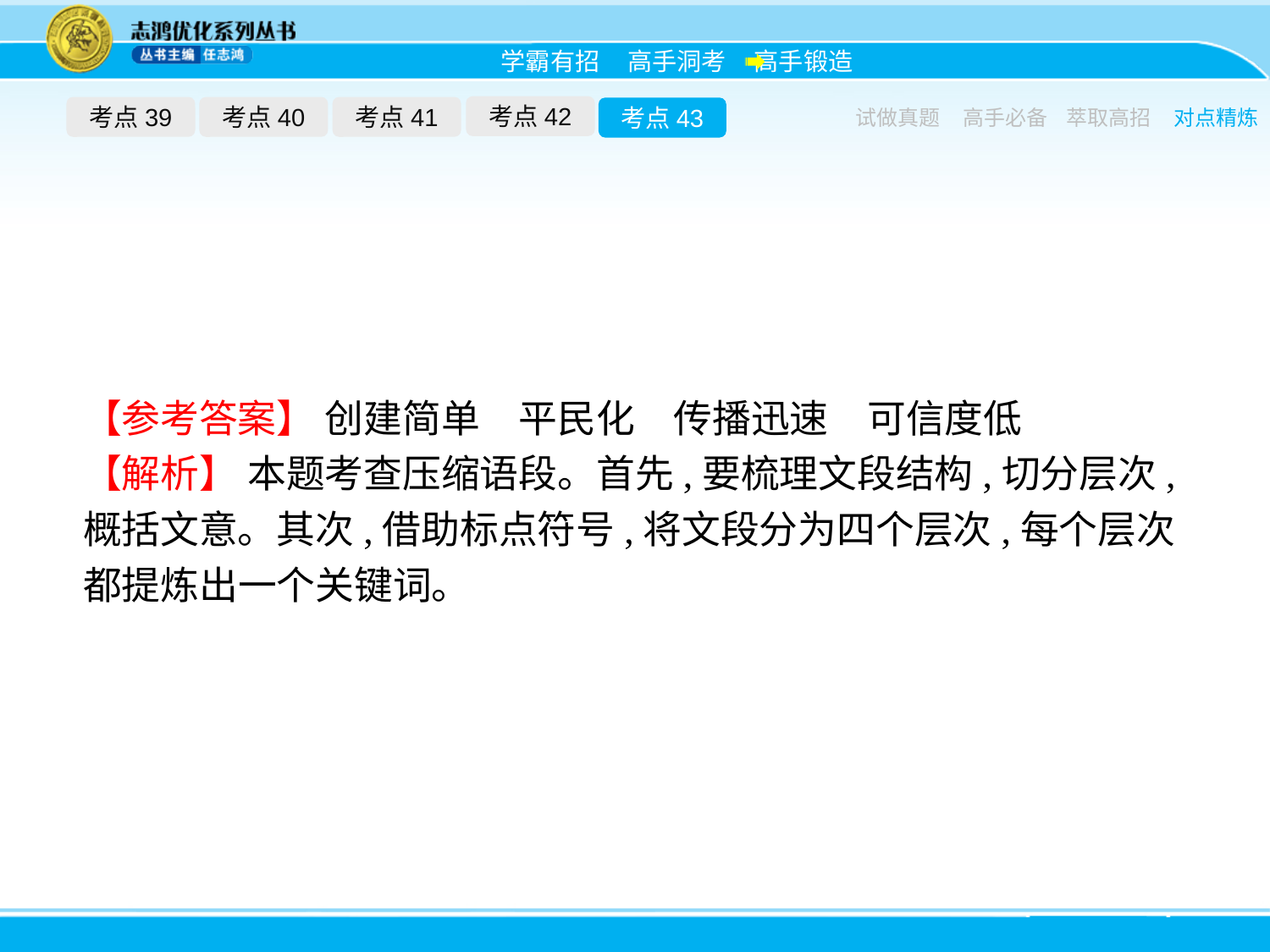

考点42
考点39
考点40
考点41
考点43
试做真题
高手必备
萃取高招
对点精炼
【参考答案】 创建简单　平民化　传播迅速　可信度低
【解析】 本题考查压缩语段。首先,要梳理文段结构,切分层次,概括文意。其次,借助标点符号,将文段分为四个层次,每个层次都提炼出一个关键词。